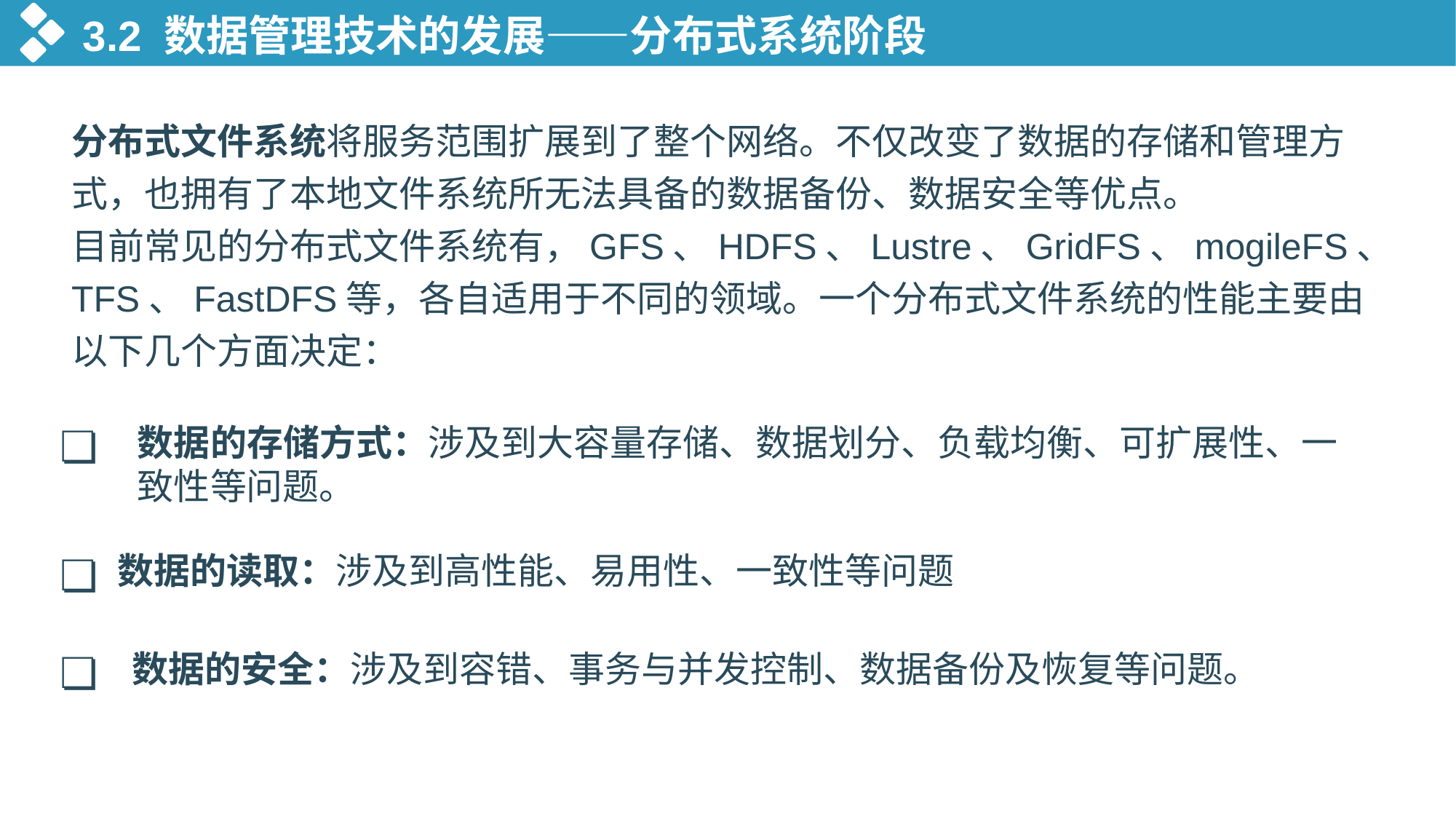

3.2 数据管理技术的发展——分布式系统阶段

分布式文件系统将服务范围扩展到了整个网络。不仅改变了数据的存储和管理方式，也拥有了本地文件系统所无法具备的数据备份、数据安全等优点。
目前常见的分布式文件系统有，GFS、HDFS、Lustre、GridFS、mogileFS、TFS、FastDFS等，各自适用于不同的领域。一个分布式文件系统的性能主要由以下几个方面决定：
❏
数据的存储方式：涉及到大容量存储、数据划分、负载均衡、可扩展性、一致性等问题。
❏
数据的读取：涉及到高性能、易用性、一致性等问题
❏
数据的安全：涉及到容错、事务与并发控制、数据备份及恢复等问题。